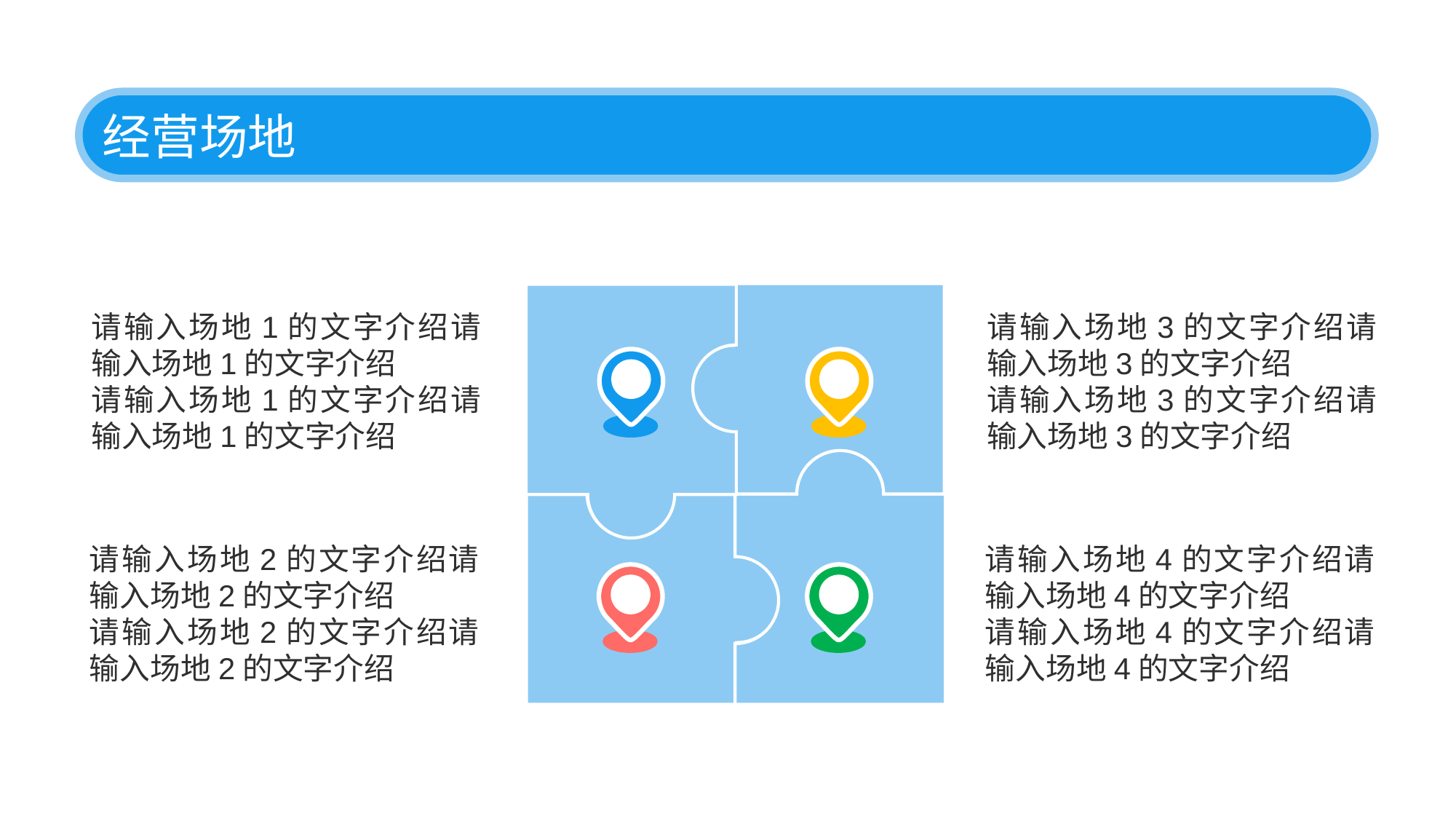

经营场地

请输入场地3的文字介绍请输入场地3的文字介绍
请输入场地3的文字介绍请输入场地3的文字介绍
请输入场地1的文字介绍请输入场地1的文字介绍
请输入场地1的文字介绍请输入场地1的文字介绍
请输入场地4的文字介绍请输入场地4的文字介绍
请输入场地4的文字介绍请输入场地4的文字介绍
请输入场地2的文字介绍请输入场地2的文字介绍
请输入场地2的文字介绍请输入场地2的文字介绍